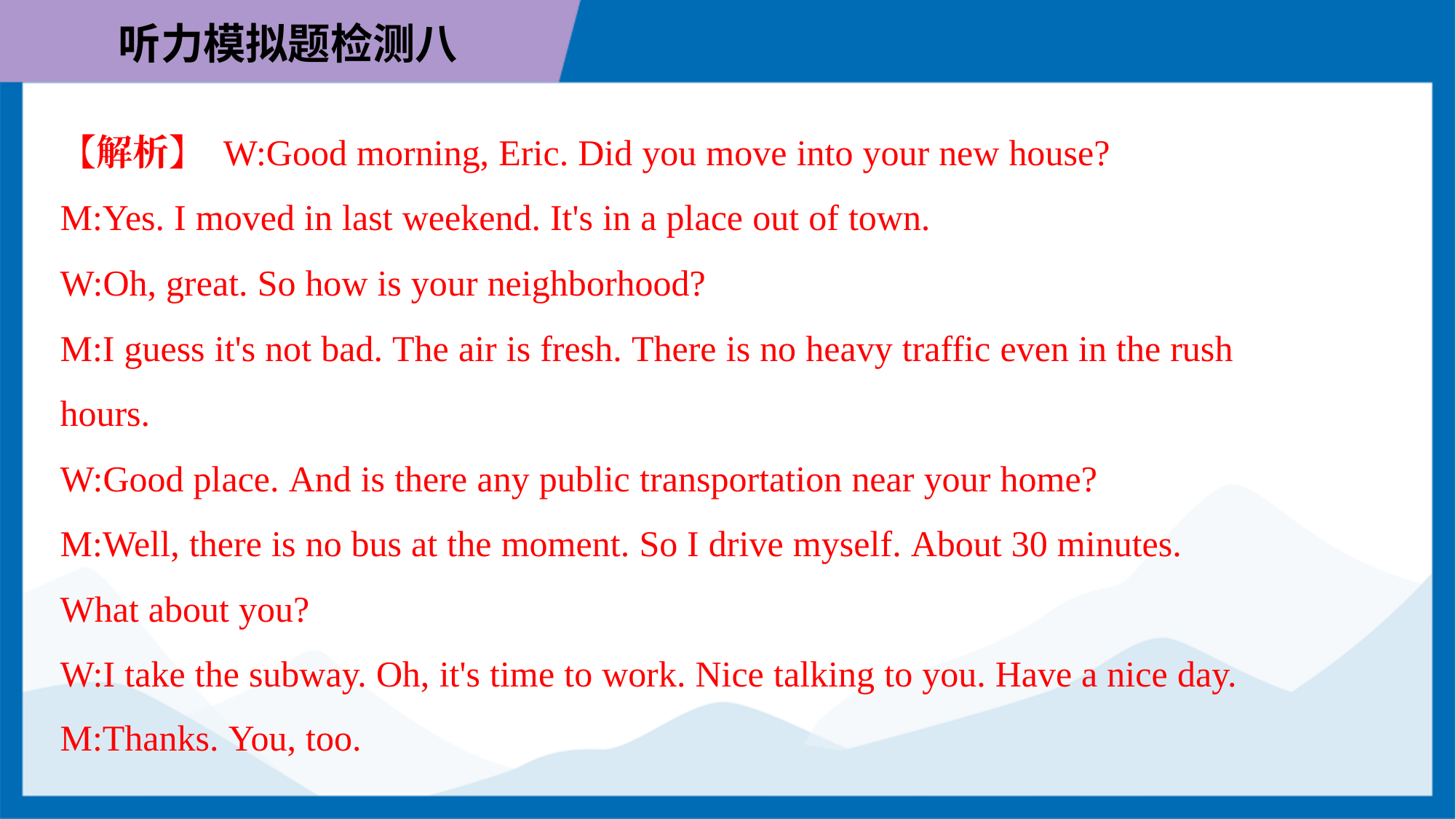

【解析】 W:Good morning, Eric. Did you move into your new house?
M:Yes. I moved in last weekend. It's in a place out of town.
W:Oh, great. So how is your neighborhood?
M:I guess it's not bad. The air is fresh. There is no heavy traffic even in the rush
hours.
W:Good place. And is there any public transportation near your home?
M:Well, there is no bus at the moment. So I drive myself. About 30 minutes.
What about you?
W:I take the subway. Oh, it's time to work. Nice talking to you. Have a nice day.
M:Thanks. You, too.